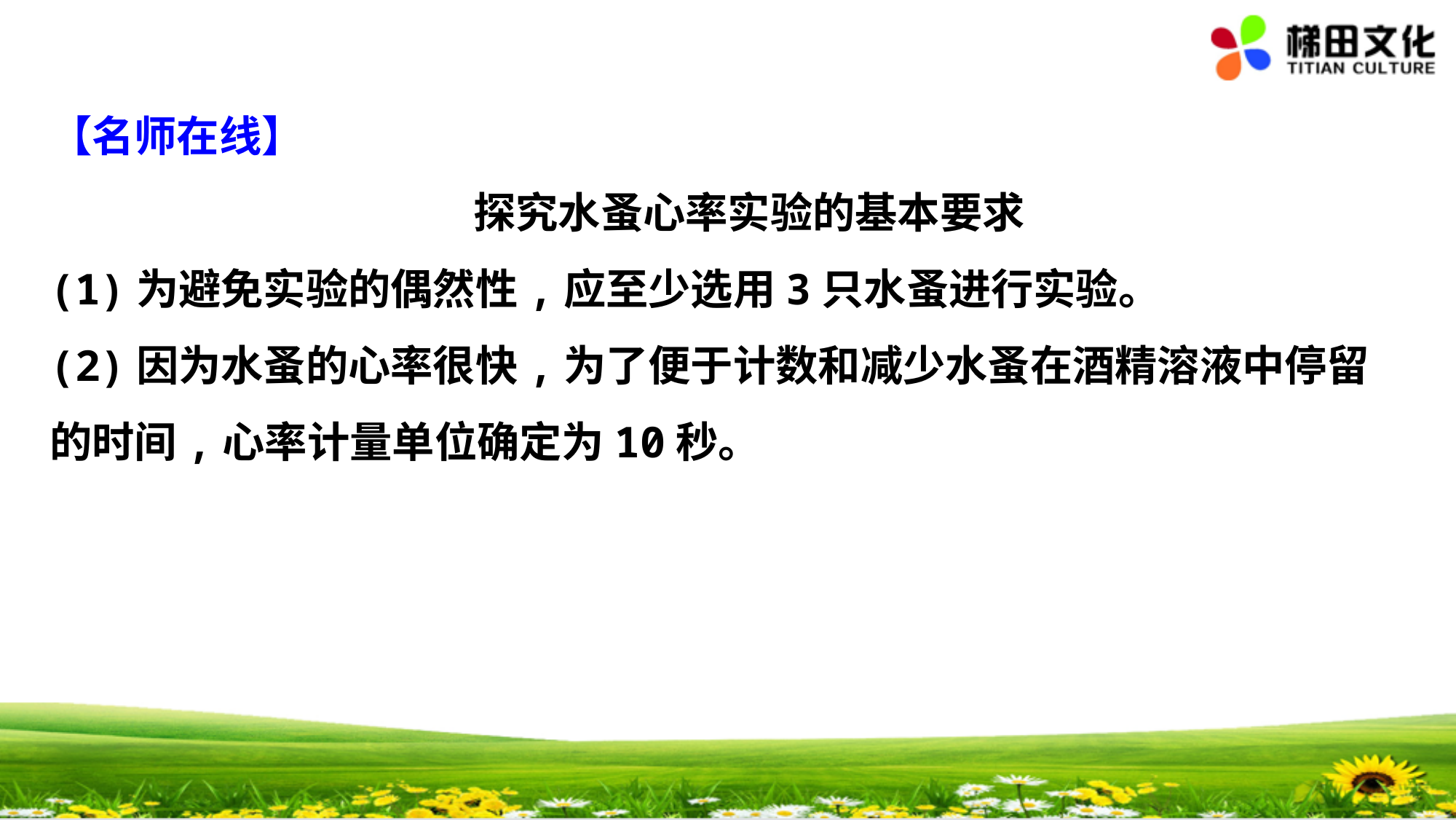

【名师在线】
　探究水蚤心率实验的基本要求
(1)为避免实验的偶然性,应至少选用3只水蚤进行实验。
(2)因为水蚤的心率很快,为了便于计数和减少水蚤在酒精溶液中停留的时间,心率计量单位确定为10秒。